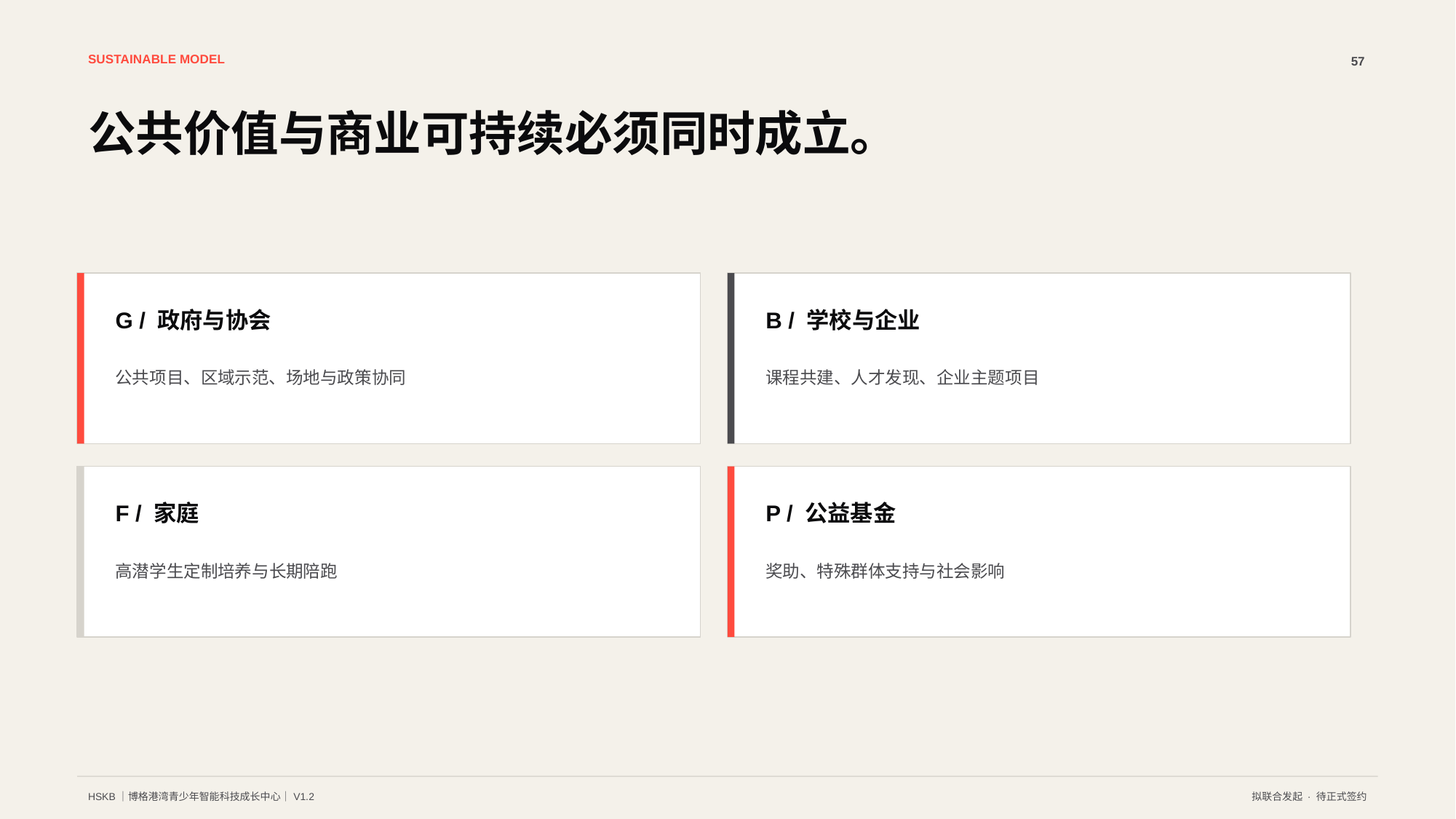

SUSTAINABLE MODEL
57
公共价值与商业可持续必须同时成立。

G / 政府与协会
B / 学校与企业
公共项目、区域示范、场地与政策协同
课程共建、人才发现、企业主题项目

F / 家庭
P / 公益基金
高潜学生定制培养与长期陪跑
奖助、特殊群体支持与社会影响

HSKB｜博格港湾青少年智能科技成长中心｜V1.2
拟联合发起 · 待正式签约